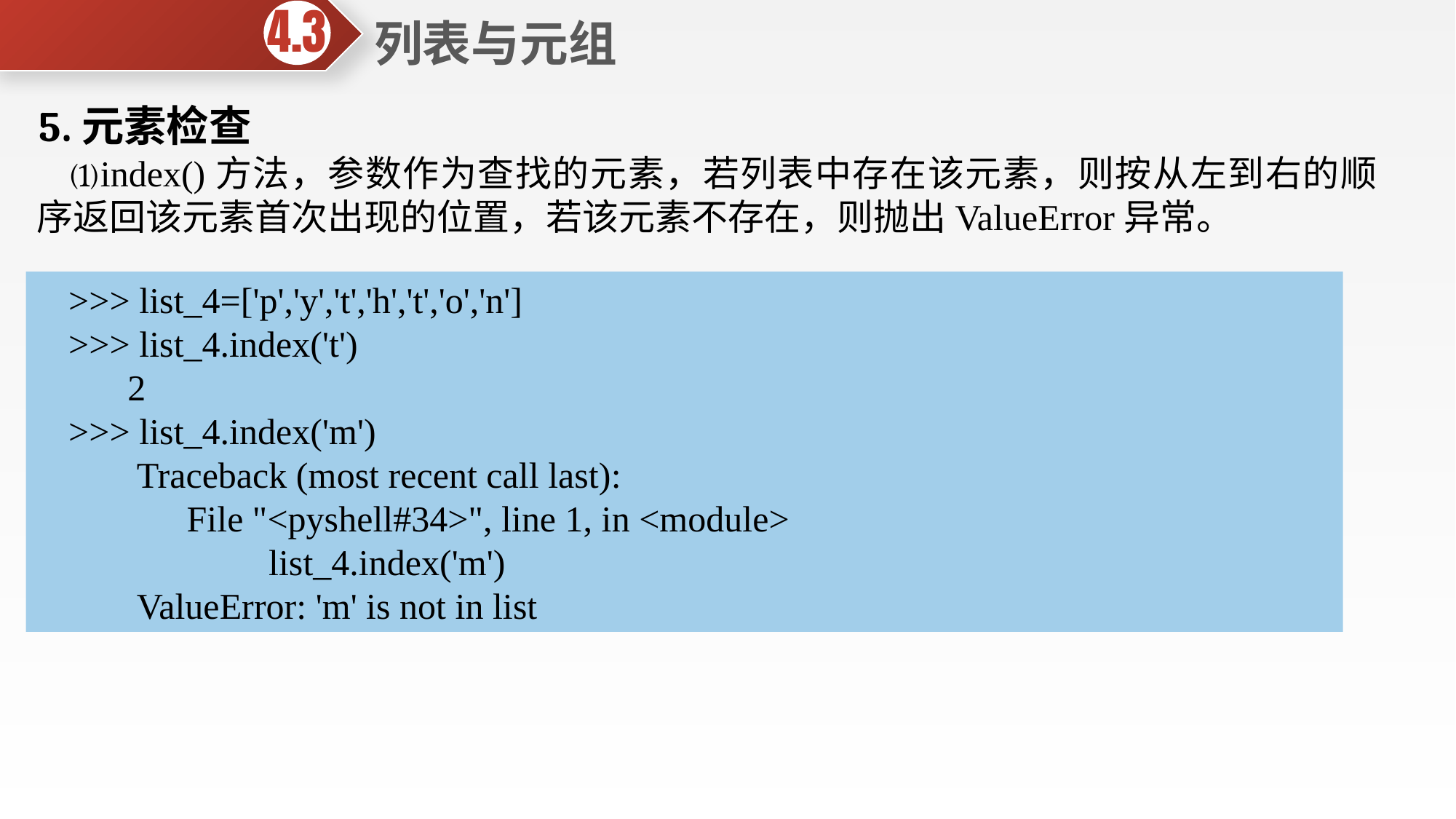

列表与元组

4.3
5.元素检查
⑴index()方法，参数作为查找的元素，若列表中存在该元素，则按从左到右的顺序返回该元素首次出现的位置，若该元素不存在，则抛出ValueError异常。
>>> list_4=['p','y','t','h','t','o','n']
>>> list_4.index('t')
   2
>>> list_4.index('m')
    Traceback (most recent call last):
             File "<pyshell#34>", line 1, in <module>
                      list_4.index('m')
    ValueError: 'm' is not in list